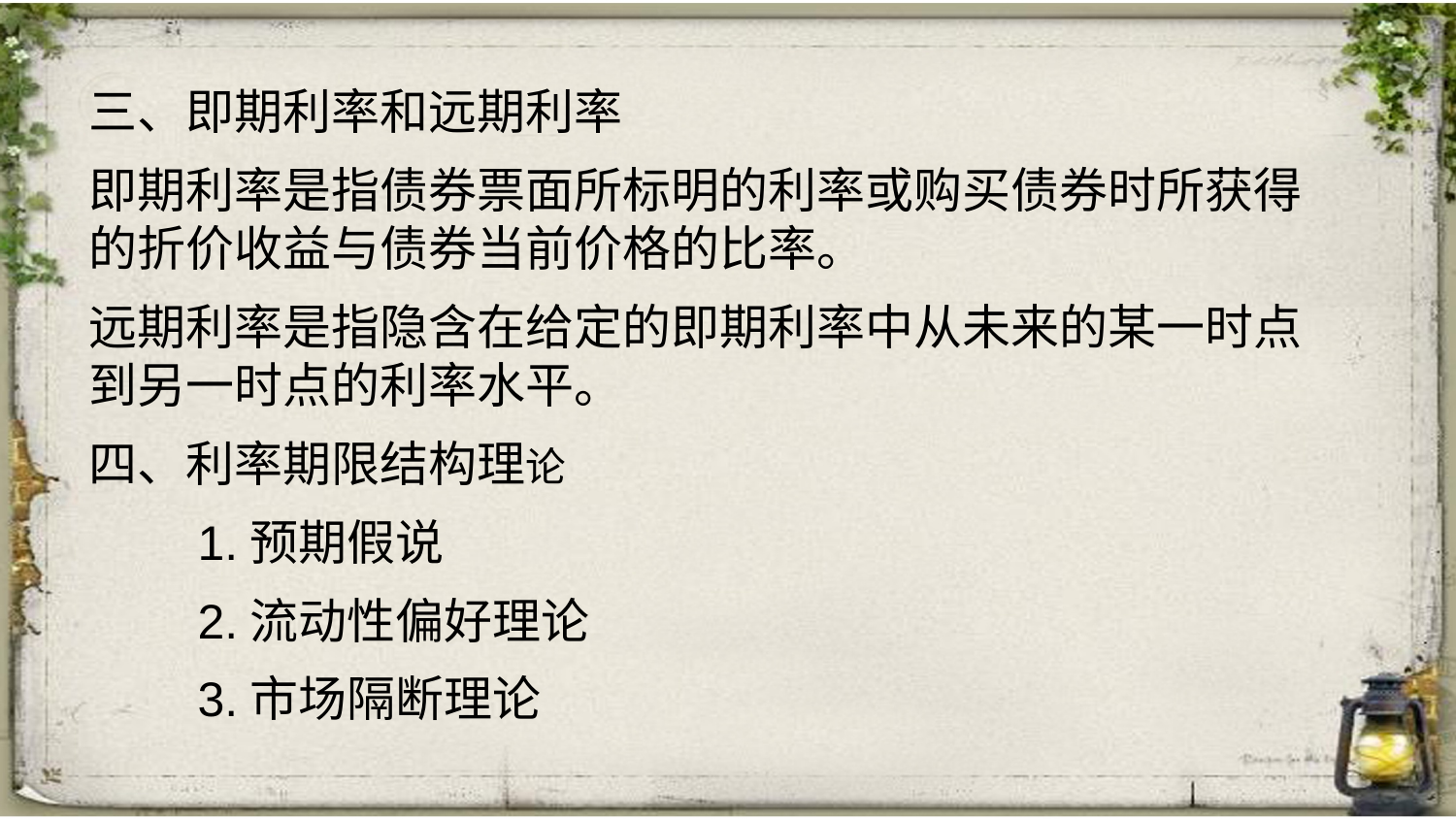

三、即期利率和远期利率
即期利率是指债券票面所标明的利率或购买债券时所获得的折价收益与债券当前价格的比率。
远期利率是指隐含在给定的即期利率中从未来的某一时点到另一时点的利率水平。
四、利率期限结构理论
        1.预期假说
        2.流动性偏好理论
        3.市场隔断理论